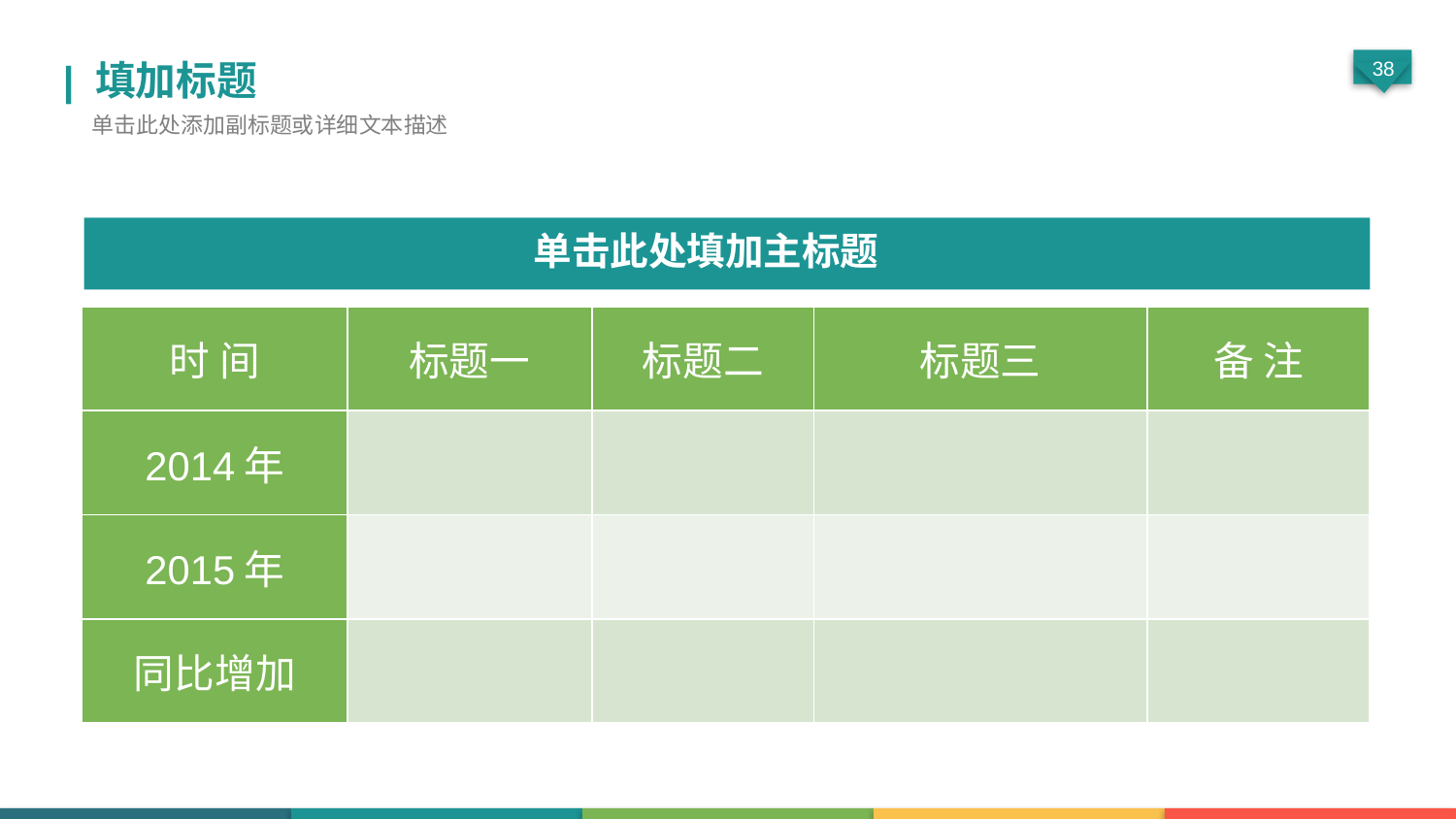

| 填加标题
单击此处添加副标题或详细文本描述

单击此处填加主标题
| 时 间 | 标题一 | 标题二 | 标题三 | 备 注 |
| --- | --- | --- | --- | --- |
| 2014年 |  |  |  |  |
| 2015年 |  |  |  |  |
| 同比增加 |  |  |  |  |